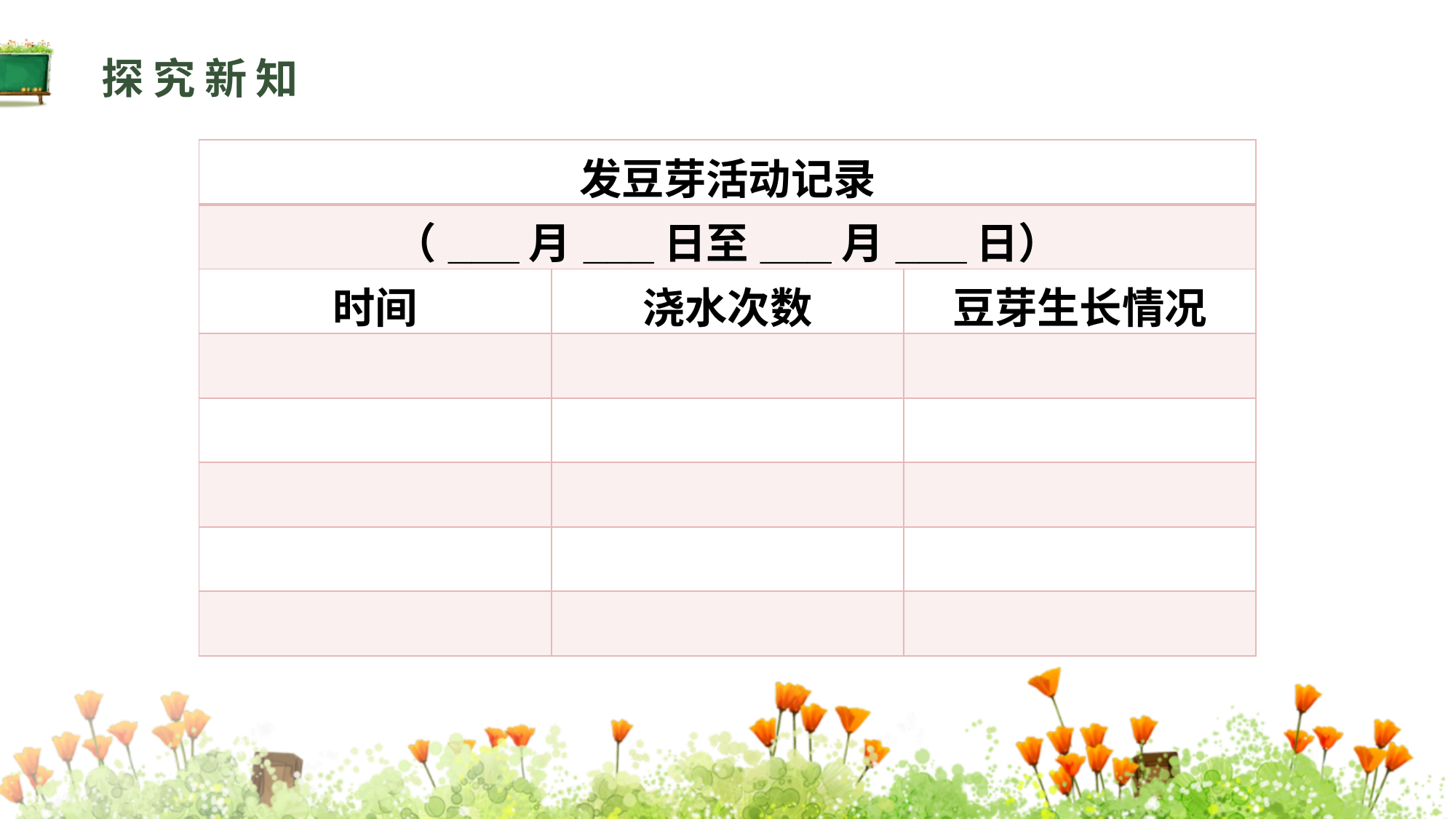

探究新知
| 发豆芽活动记录 |  |  |
| --- | --- | --- |
| （\_\_\_月\_\_\_日至\_\_\_月\_\_\_日） |  |  |
| 时间 | 浇水次数 | 豆芽生长情况 |
|  |  |  |
|  |  |  |
|  |  |  |
|  |  |  |
|  |  |  |